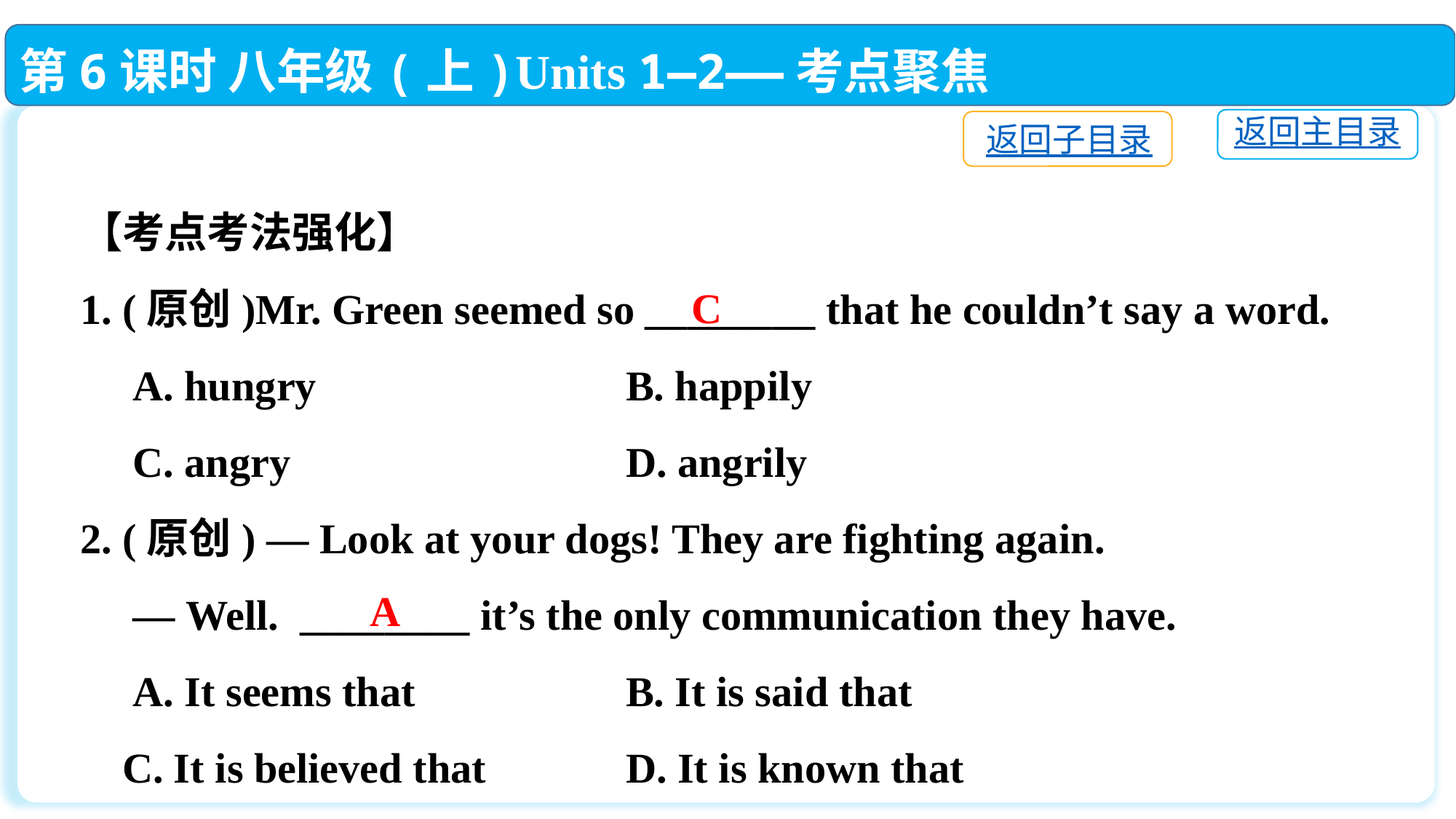

第6课时 八年级(上)Units 1—2——考点聚焦

返回主目录

返回子目录
【考点考法强化】
1. (原创)Mr. Green seemed so ________ that he couldn’t say a word.
     A. hungry　　　　　　　	B. happily
     C. angry				D. angrily
2. (原创) — Look at your dogs! They are fighting again.
     — Well.  ________ it’s the only communication they have.
     A. It seems that		B. It is said that
    C. It is believed that 　	D. It is known that
C
A